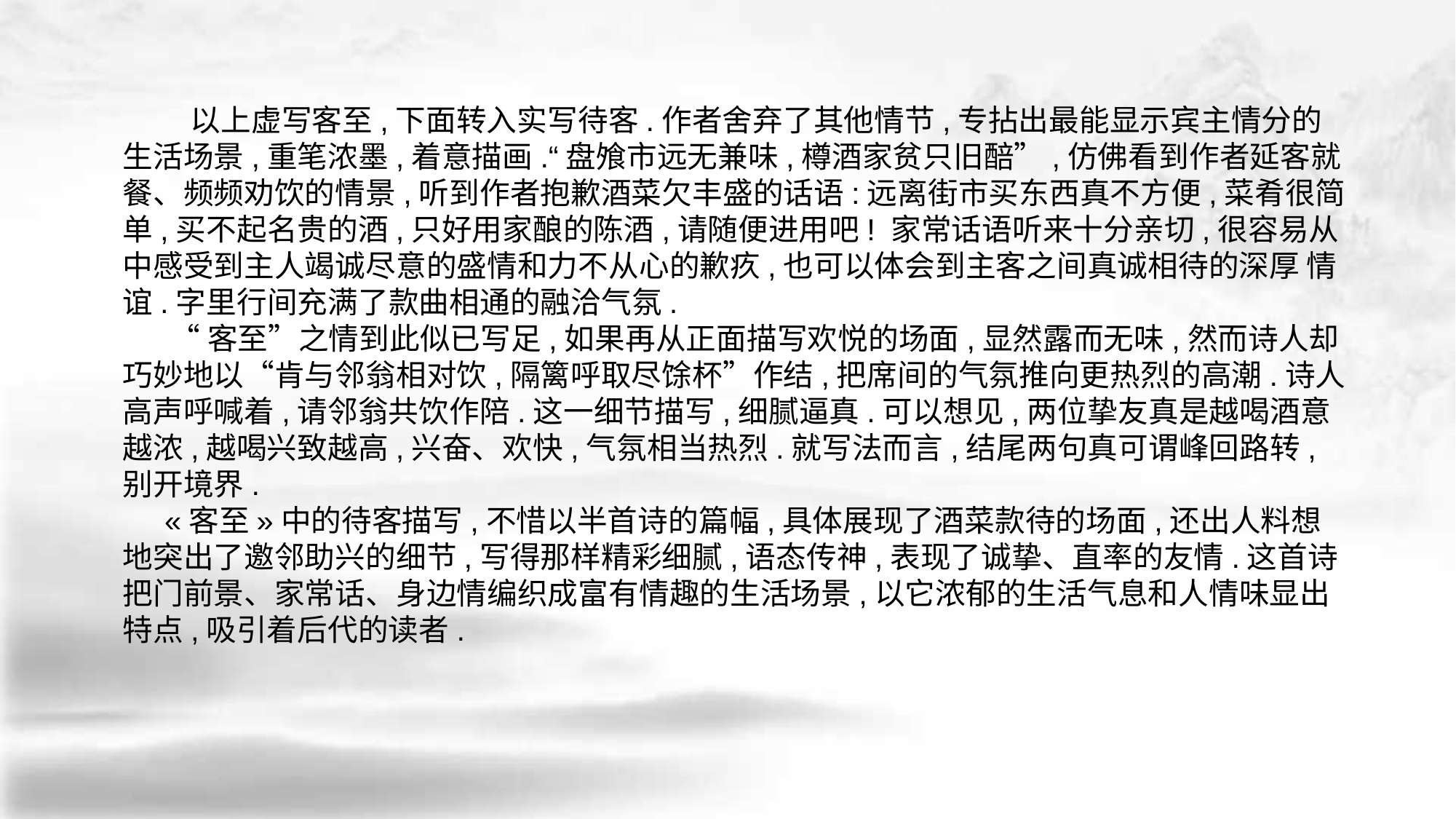

以上虚写客至,下面转入实写待客.作者舍弃了其他情节,专拈出最能显示宾主情分的 生活场景,重笔浓墨,着意描画.“盘飧市远无兼味,樽酒家贫只旧醅”,仿佛看到作者延客就 餐、频频劝饮的情景,听到作者抱歉酒菜欠丰盛的话语:远离街市买东西真不方便,菜肴很简 单,买不起名贵的酒,只好用家酿的陈酒,请随便进用吧! 家常话语听来十分亲切,很容易从 中感受到主人竭诚尽意的盛情和力不从心的歉疚,也可以体会到主客之间真诚相待的深厚 情谊.字里行间充满了款曲相通的融洽气氛.
       “客至”之情到此似已写足,如果再从正面描写欢悦的场面,显然露而无味,然而诗人却 巧妙地以“肯与邻翁相对饮,隔篱呼取尽馀杯”作结,把席间的气氛推向更热烈的高潮.诗人 高声呼喊着,请邻翁共饮作陪.这一细节描写,细腻逼真.可以想见,两位挚友真是越喝酒意越浓,越喝兴致越高,兴奋、欢快,气氛相当热烈.就写法而言,结尾两句真可谓峰回路转, 别开境界.
     «客至»中的待客描写,不惜以半首诗的篇幅,具体展现了酒菜款待的场面,还出人料想 地突出了邀邻助兴的细节,写得那样精彩细腻,语态传神,表现了诚挚、直率的友情.这首诗 把门前景、家常话、身边情编织成富有情趣的生活场景,以它浓郁的生活气息和人情味显出 特点,吸引着后代的读者.